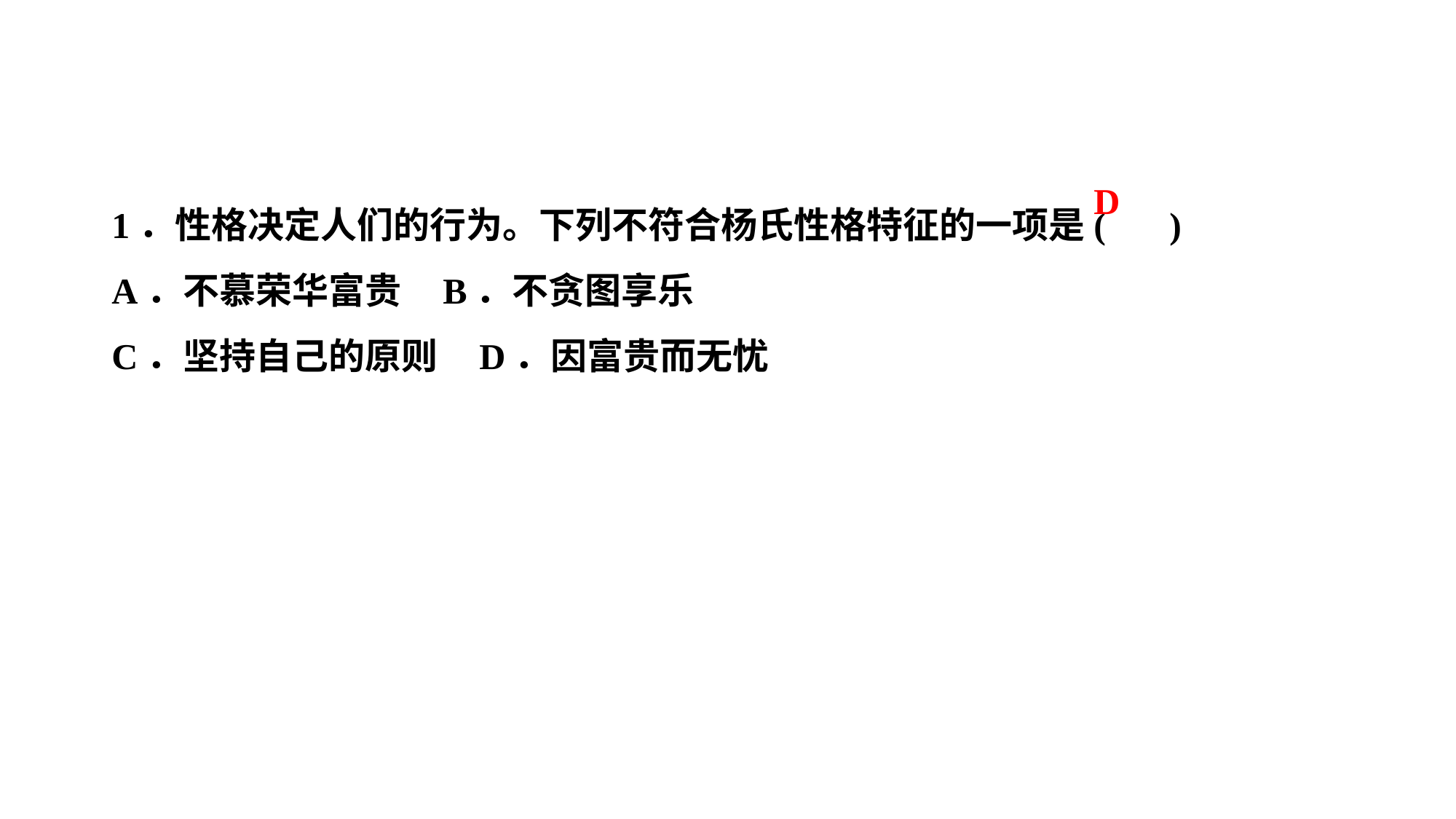

1．性格决定人们的行为。下列不符合杨氏性格特征的一项是(       )
A．不慕荣华富贵    B．不贪图享乐
C．坚持自己的原则    D．因富贵而无忧
D